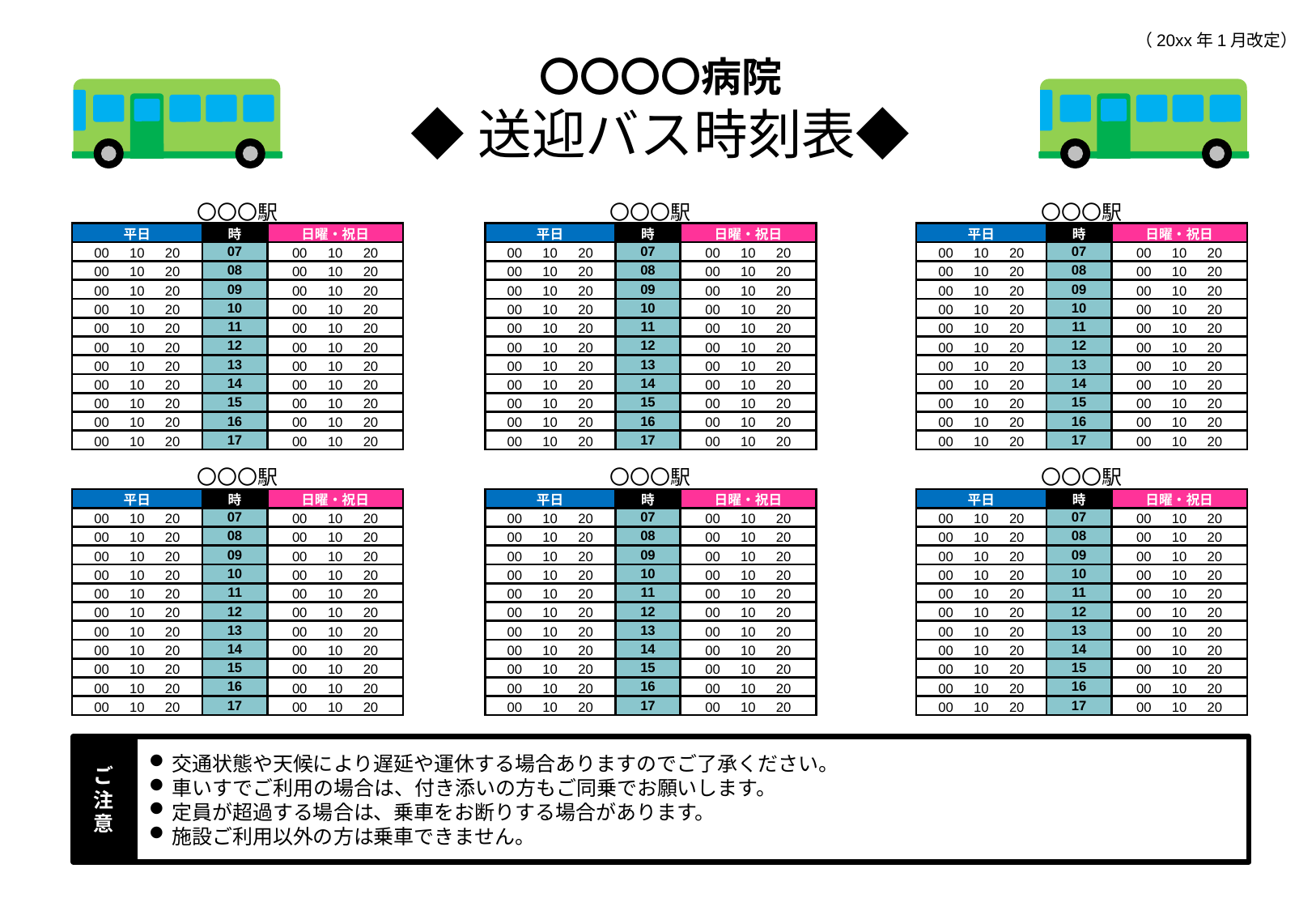

（20xx年1月改定）
〇〇〇〇病院

◆送迎バス時刻表◆
〇〇〇駅
〇〇〇駅
〇〇〇駅
| 平日 | 時 | 日曜・祝日 |
| --- | --- | --- |
| 00　10　20 | 07 | 00　10　20 |
| 00　10　20 | 08 | 00　10　20 |
| 00　10　20 | 09 | 00　10　20 |
| 00　10　20 | 10 | 00　10　20 |
| 00　10　20 | 11 | 00　10　20 |
| 00　10　20 | 12 | 00　10　20 |
| 00　10　20 | 13 | 00　10　20 |
| 00　10　20 | 14 | 00　10　20 |
| 00　10　20 | 15 | 00　10　20 |
| 00　10　20 | 16 | 00　10　20 |
| 00　10　20 | 17 | 00　10　20 |
| 平日 | 時 | 日曜・祝日 |
| --- | --- | --- |
| 00　10　20 | 07 | 00　10　20 |
| 00　10　20 | 08 | 00　10　20 |
| 00　10　20 | 09 | 00　10　20 |
| 00　10　20 | 10 | 00　10　20 |
| 00　10　20 | 11 | 00　10　20 |
| 00　10　20 | 12 | 00　10　20 |
| 00　10　20 | 13 | 00　10　20 |
| 00　10　20 | 14 | 00　10　20 |
| 00　10　20 | 15 | 00　10　20 |
| 00　10　20 | 16 | 00　10　20 |
| 00　10　20 | 17 | 00　10　20 |
| 平日 | 時 | 日曜・祝日 |
| --- | --- | --- |
| 00　10　20 | 07 | 00　10　20 |
| 00　10　20 | 08 | 00　10　20 |
| 00　10　20 | 09 | 00　10　20 |
| 00　10　20 | 10 | 00　10　20 |
| 00　10　20 | 11 | 00　10　20 |
| 00　10　20 | 12 | 00　10　20 |
| 00　10　20 | 13 | 00　10　20 |
| 00　10　20 | 14 | 00　10　20 |
| 00　10　20 | 15 | 00　10　20 |
| 00　10　20 | 16 | 00　10　20 |
| 00　10　20 | 17 | 00　10　20 |
〇〇〇駅
〇〇〇駅
〇〇〇駅
| 平日 | 時 | 日曜・祝日 |
| --- | --- | --- |
| 00　10　20 | 07 | 00　10　20 |
| 00　10　20 | 08 | 00　10　20 |
| 00　10　20 | 09 | 00　10　20 |
| 00　10　20 | 10 | 00　10　20 |
| 00　10　20 | 11 | 00　10　20 |
| 00　10　20 | 12 | 00　10　20 |
| 00　10　20 | 13 | 00　10　20 |
| 00　10　20 | 14 | 00　10　20 |
| 00　10　20 | 15 | 00　10　20 |
| 00　10　20 | 16 | 00　10　20 |
| 00　10　20 | 17 | 00　10　20 |
| 平日 | 時 | 日曜・祝日 |
| --- | --- | --- |
| 00　10　20 | 07 | 00　10　20 |
| 00　10　20 | 08 | 00　10　20 |
| 00　10　20 | 09 | 00　10　20 |
| 00　10　20 | 10 | 00　10　20 |
| 00　10　20 | 11 | 00　10　20 |
| 00　10　20 | 12 | 00　10　20 |
| 00　10　20 | 13 | 00　10　20 |
| 00　10　20 | 14 | 00　10　20 |
| 00　10　20 | 15 | 00　10　20 |
| 00　10　20 | 16 | 00　10　20 |
| 00　10　20 | 17 | 00　10　20 |
| 平日 | 時 | 日曜・祝日 |
| --- | --- | --- |
| 00　10　20 | 07 | 00　10　20 |
| 00　10　20 | 08 | 00　10　20 |
| 00　10　20 | 09 | 00　10　20 |
| 00　10　20 | 10 | 00　10　20 |
| 00　10　20 | 11 | 00　10　20 |
| 00　10　20 | 12 | 00　10　20 |
| 00　10　20 | 13 | 00　10　20 |
| 00　10　20 | 14 | 00　10　20 |
| 00　10　20 | 15 | 00　10　20 |
| 00　10　20 | 16 | 00　10　20 |
| 00　10　20 | 17 | 00　10　20 |
ご注意
交通状態や天候により遅延や運休する場合ありますのでご了承ください。
車いすでご利用の場合は、付き添いの方もご同乗でお願いします。
定員が超過する場合は、乗車をお断りする場合があります。
施設ご利用以外の方は乗車できません。